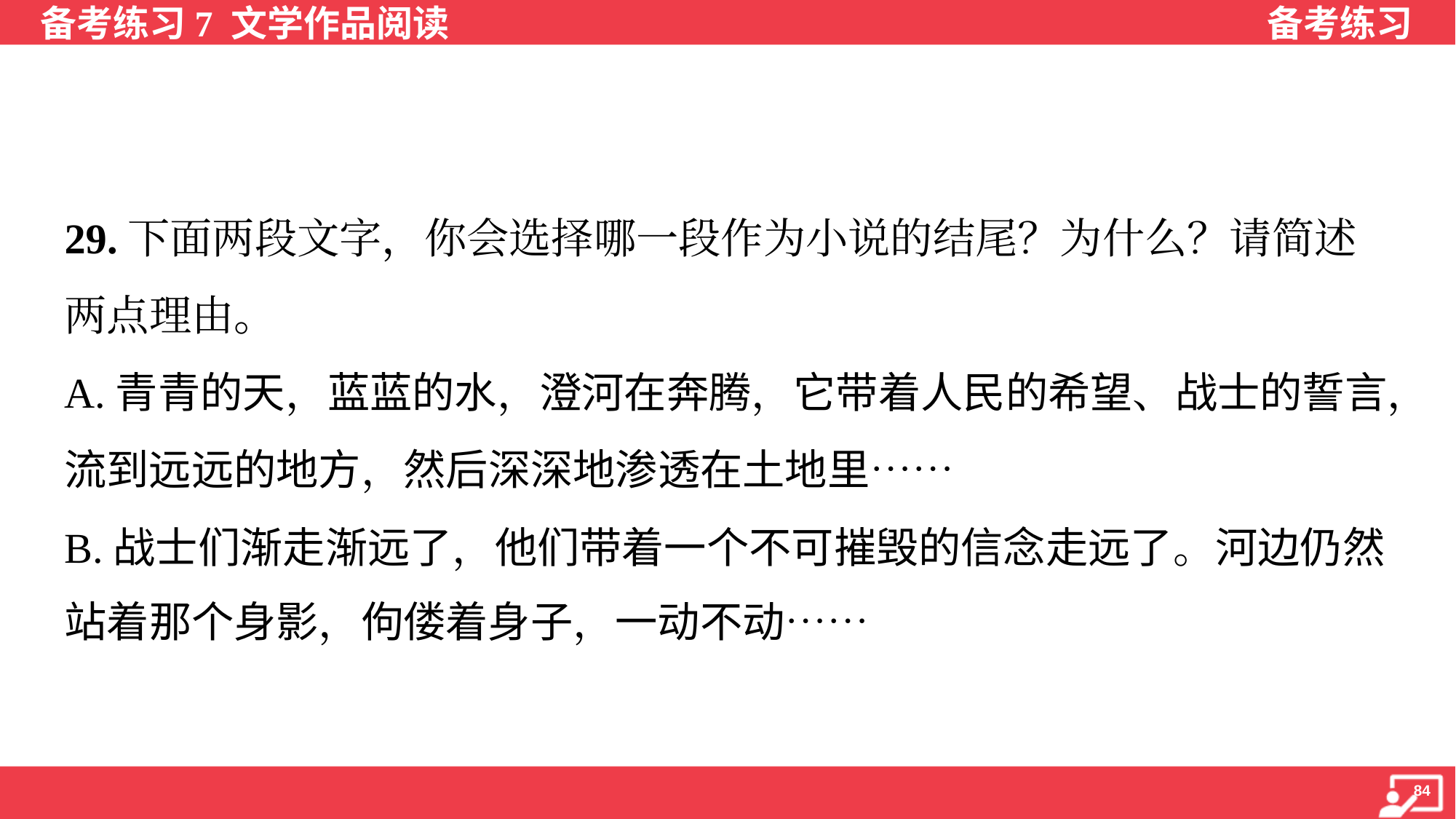

29.下面两段文字，你会选择哪一段作为小说的结尾？为什么？请简述
两点理由。
A.青青的天，蓝蓝的水，澄河在奔腾，它带着人民的希望、战士的誓言，
流到远远的地方，然后深深地渗透在土地里……
B.战士们渐走渐远了，他们带着一个不可摧毁的信念走远了。河边仍然
站着那个身影，佝偻着身子，一动不动……